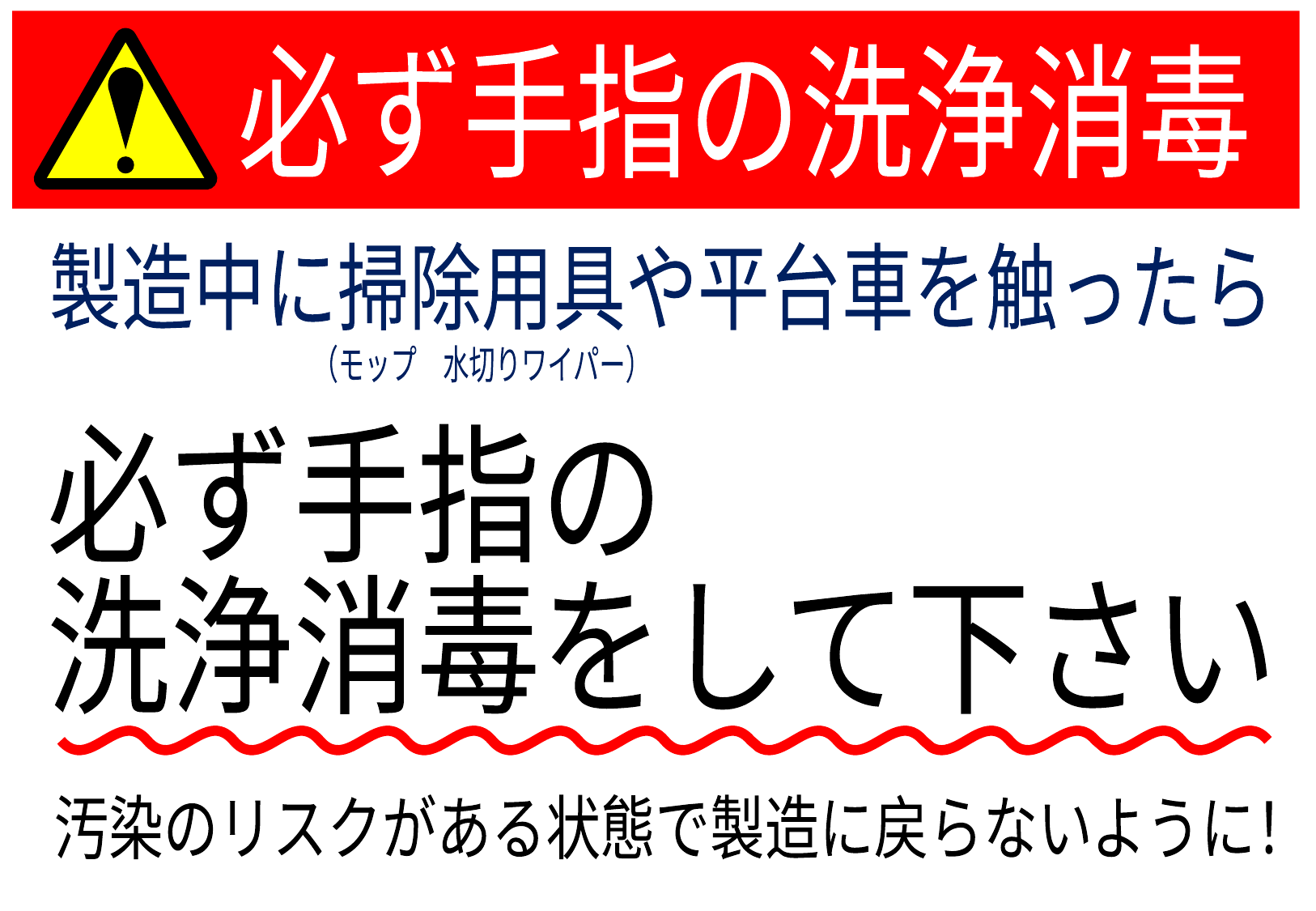

必ず手指の洗浄消毒
製造中に掃除用具や平台車を触ったら
（モップ　水切りワイパー）
必ず手指の
洗浄消毒をして下さい

汚染のリスクがある状態で製造に戻らないように！